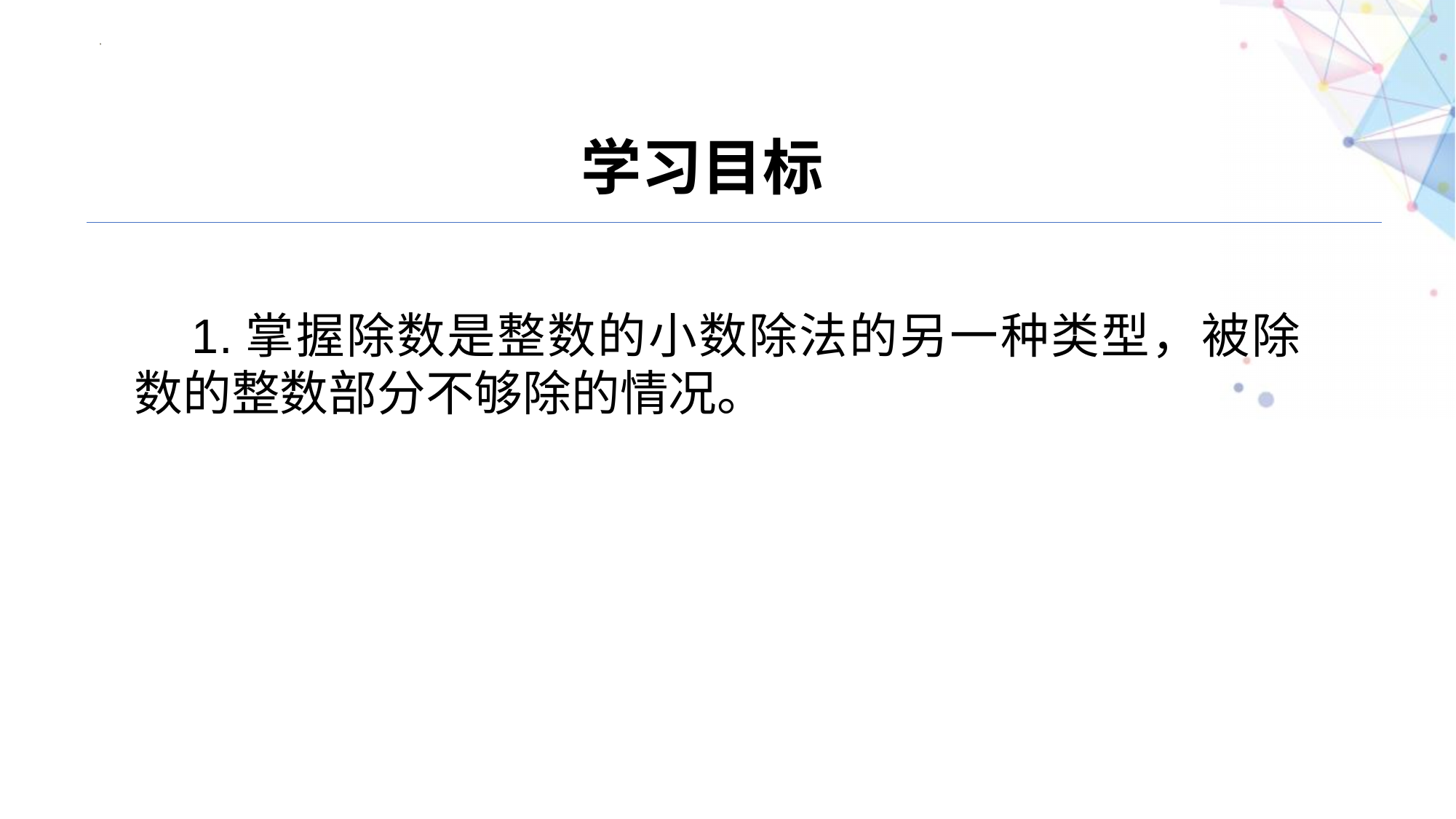

学习目标
 1.掌握除数是整数的小数除法的另一种类型，被除数的整数部分不够除的情况。